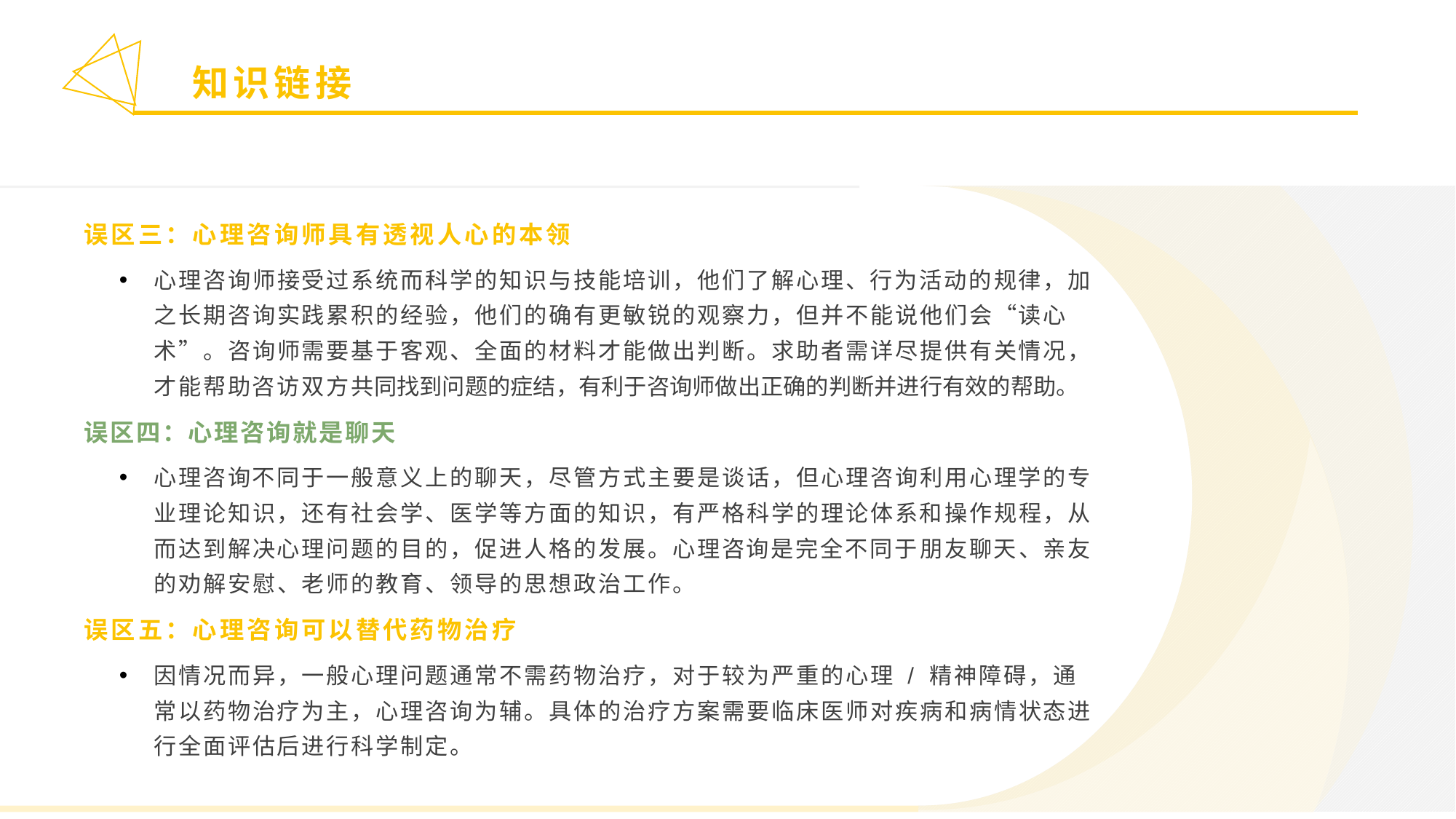

知识链接

误区三：心理咨询师具有透视人心的本领
心理咨询师接受过系统而科学的知识与技能培训，他们了解心理、行为活动的规律，加之长期咨询实践累积的经验，他们的确有更敏锐的观察力，但并不能说他们会“读心术”。咨询师需要基于客观、全面的材料才能做出判断。求助者需详尽提供有关情况，才能帮助咨访双方共同找到问题的症结，有利于咨询师做出正确的判断并进行有效的帮助。
误区四：心理咨询就是聊天
心理咨询不同于一般意义上的聊天，尽管方式主要是谈话，但心理咨询利用心理学的专业理论知识，还有社会学、医学等方面的知识，有严格科学的理论体系和操作规程，从而达到解决心理问题的目的，促进人格的发展。心理咨询是完全不同于朋友聊天、亲友的劝解安慰、老师的教育、领导的思想政治工作。
误区五：心理咨询可以替代药物治疗
因情况而异，一般心理问题通常不需药物治疗，对于较为严重的心理 / 精神障碍，通常以药物治疗为主，心理咨询为辅。具体的治疗方案需要临床医师对疾病和病情状态进行全面评估后进行科学制定。